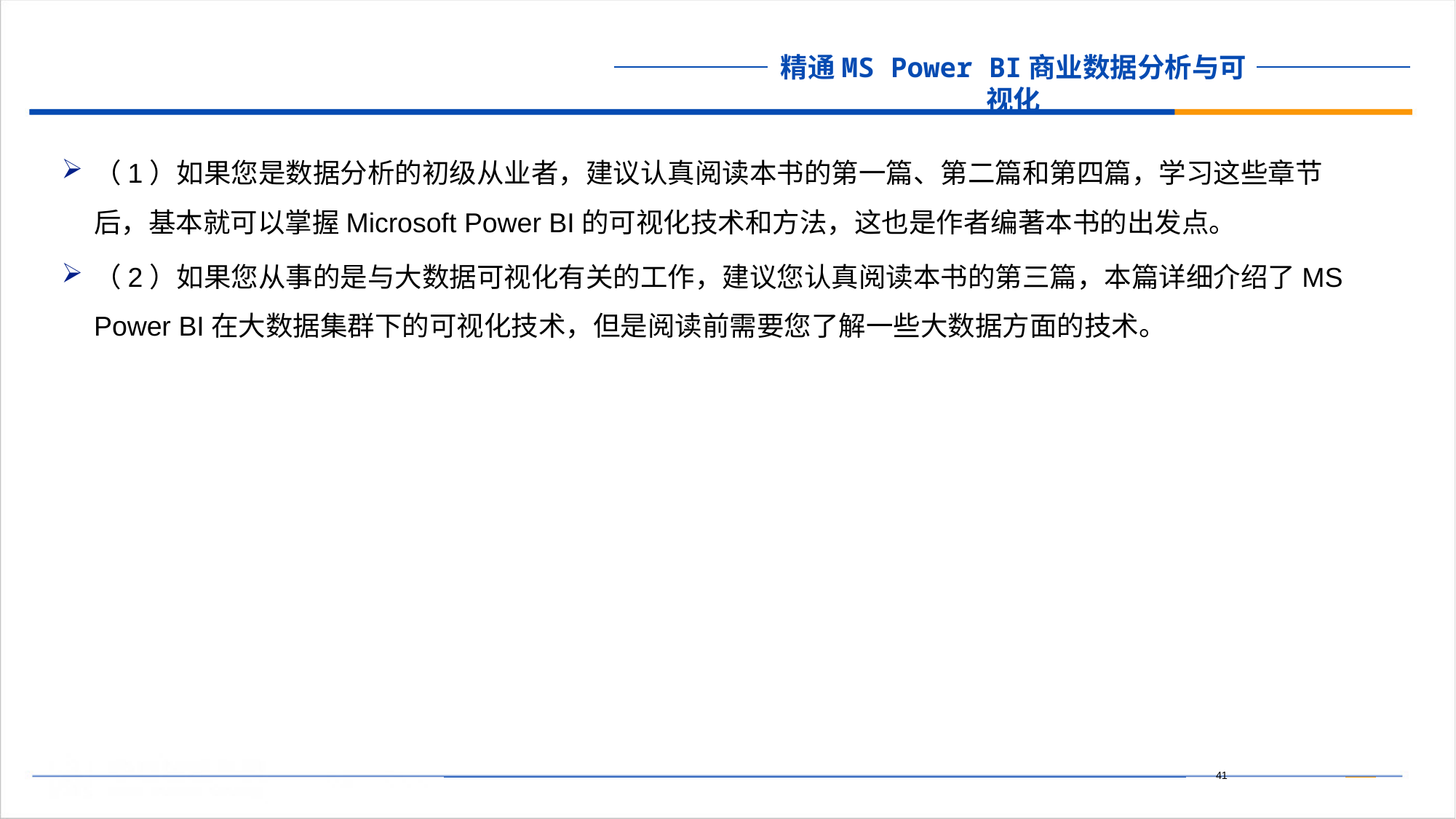

（1）如果您是数据分析的初级从业者，建议认真阅读本书的第一篇、第二篇和第四篇，学习这些章节后，基本就可以掌握Microsoft Power BI的可视化技术和方法，这也是作者编著本书的出发点。
（2）如果您从事的是与大数据可视化有关的工作，建议您认真阅读本书的第三篇，本篇详细介绍了MS Power BI在大数据集群下的可视化技术，但是阅读前需要您了解一些大数据方面的技术。